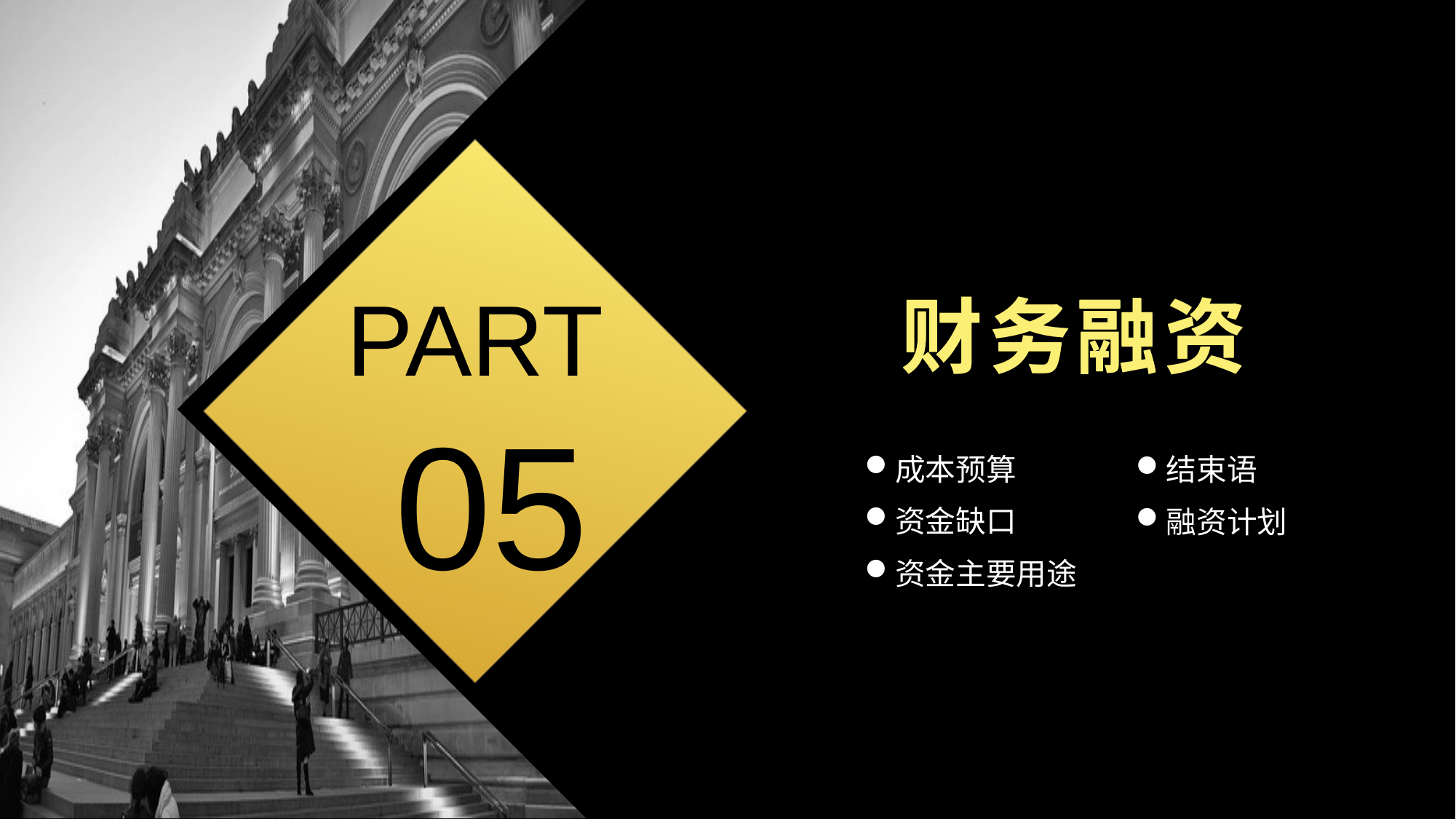

PART
 05
财务融资
财务融资
成本预算
结束语
资金缺口
融资计划
资金主要用途